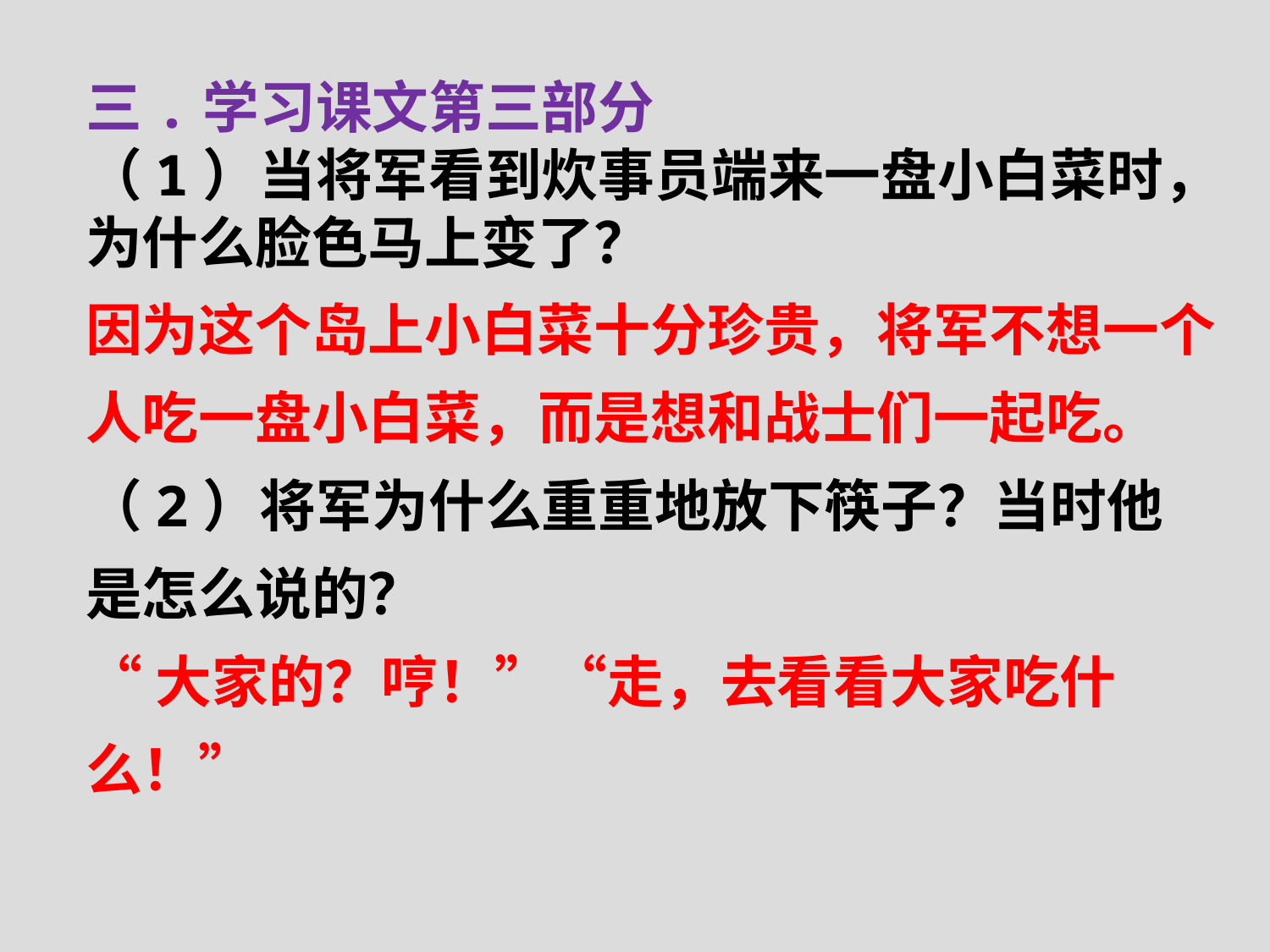

三.学习课文第三部分
（1）当将军看到炊事员端来一盘小白菜时，为什么脸色马上变了？
因为这个岛上小白菜十分珍贵，将军不想一个人吃一盘小白菜，而是想和战士们一起吃。
（2）将军为什么重重地放下筷子？当时他是怎么说的？
“大家的？哼！”“走，去看看大家吃什么！”